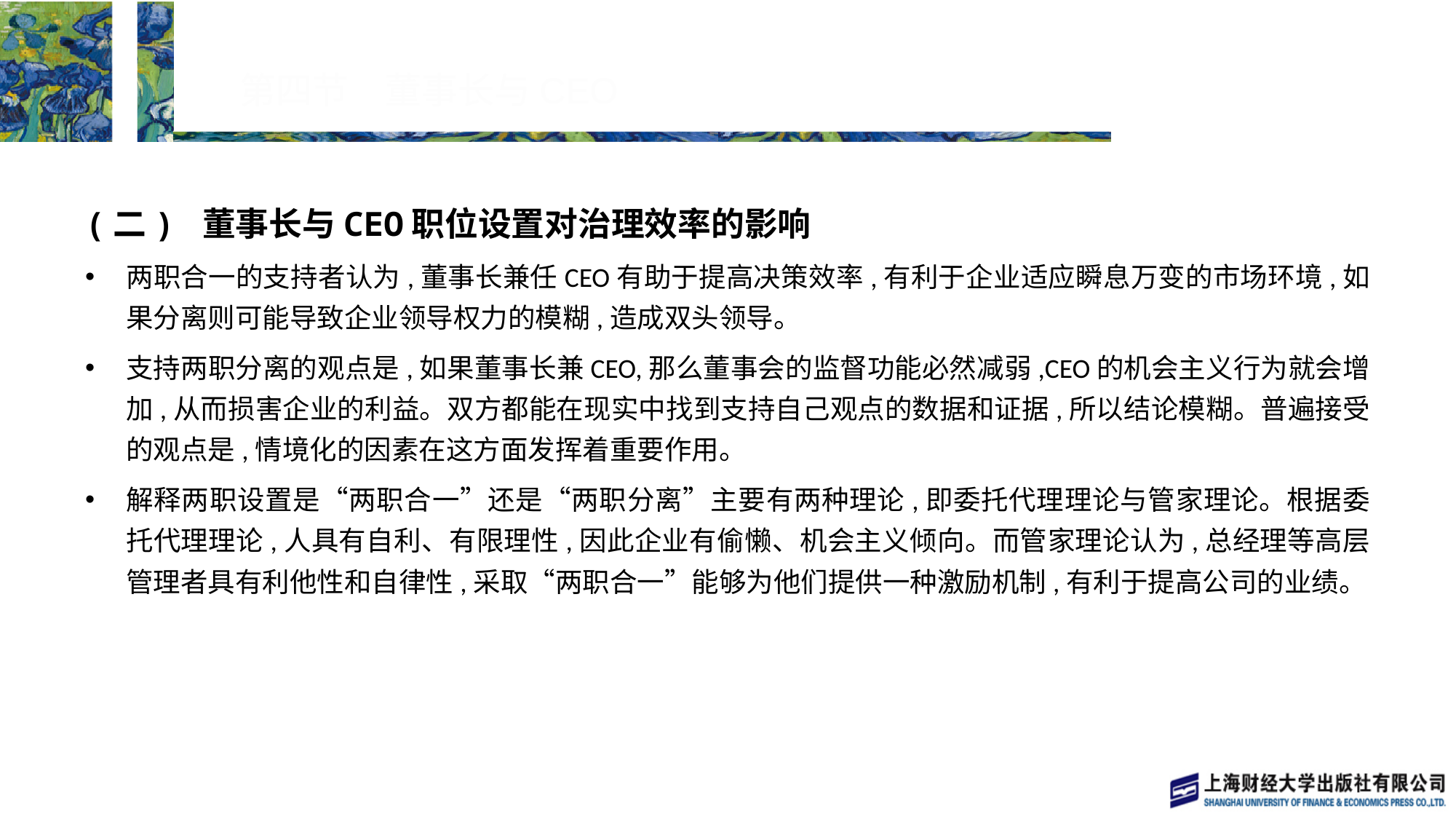

# 第四节　董事长与CEO
(二) 董事长与CEO职位设置对治理效率的影响
两职合一的支持者认为,董事长兼任CEO有助于提高决策效率,有利于企业适应瞬息万变的市场环境,如果分离则可能导致企业领导权力的模糊,造成双头领导。
支持两职分离的观点是,如果董事长兼CEO,那么董事会的监督功能必然减弱,CEO的机会主义行为就会增加,从而损害企业的利益。双方都能在现实中找到支持自己观点的数据和证据,所以结论模糊。普遍接受的观点是,情境化的因素在这方面发挥着重要作用。
解释两职设置是“两职合一”还是“两职分离”主要有两种理论,即委托代理理论与管家理论。根据委托代理理论,人具有自利、有限理性,因此企业有偷懒、机会主义倾向。而管家理论认为,总经理等高层管理者具有利他性和自律性,采取“两职合一”能够为他们提供一种激励机制,有利于提高公司的业绩。